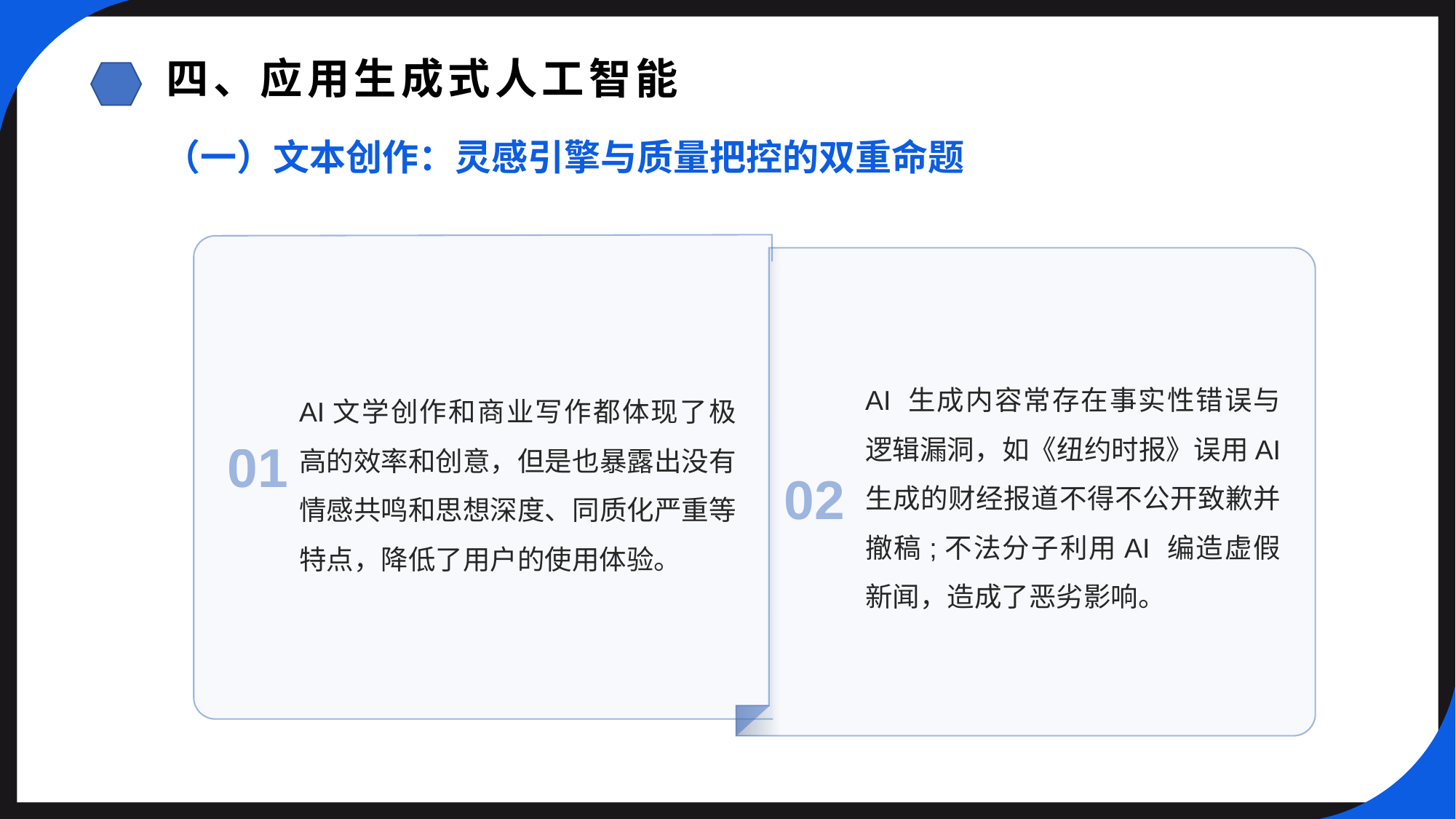

四、应用生成式人工智能
（一）文本创作：灵感引擎与质量把控的双重命题

AI文学创作和商业写作都体现了极高的效率和创意，但是也暴露出没有情感共鸣和思想深度、同质化严重等特点，降低了用户的使用体验。
AI 生成内容常存在事实性错误与逻辑漏洞，如《纽约时报》误用AI 生成的财经报道不得不公开致歉并撤稿;不法分子利用AI 编造虚假新闻，造成了恶劣影响。
01
02